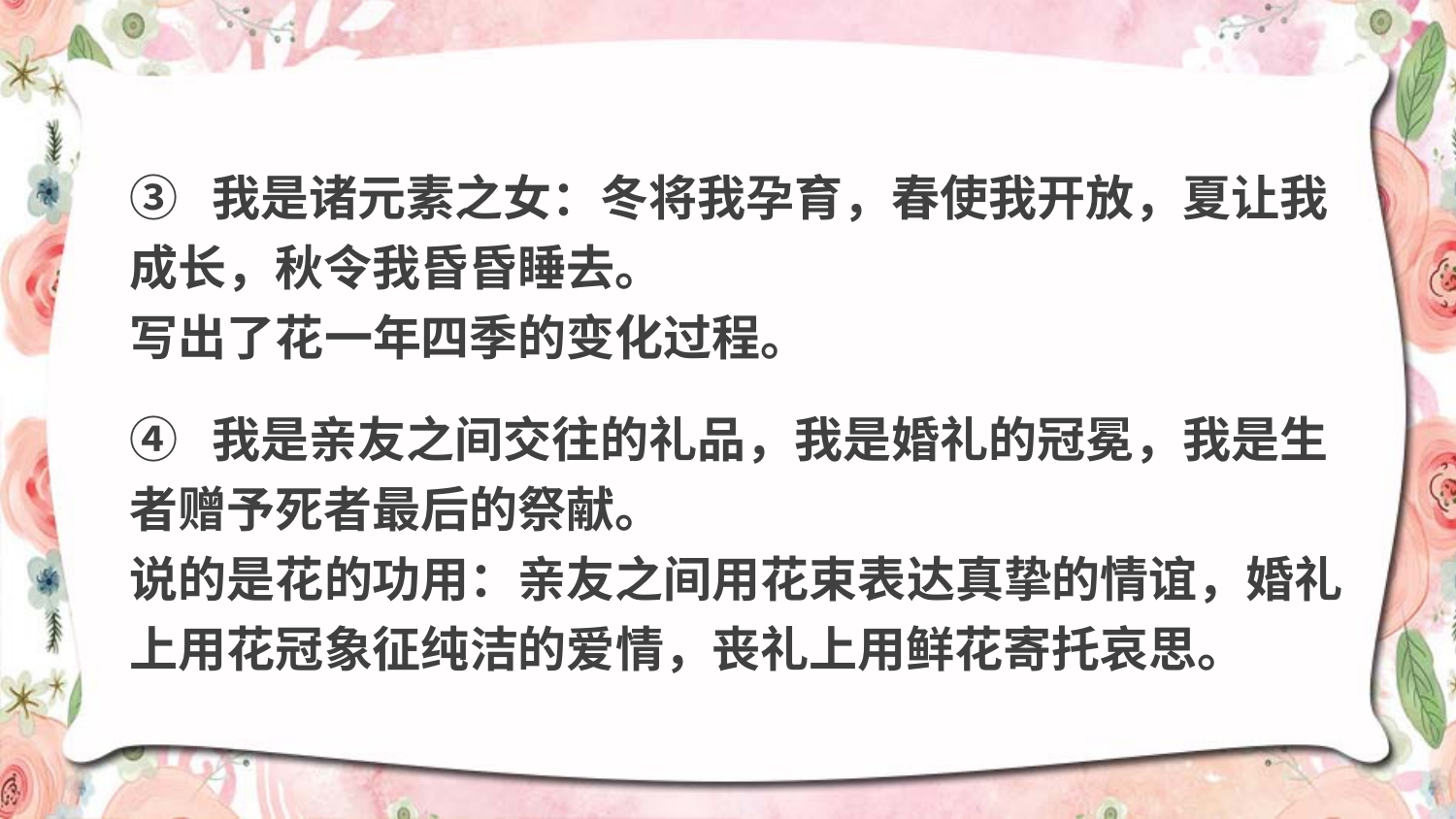

③  我是诸元素之女：冬将我孕育，春使我开放，夏让我成长，秋令我昏昏睡去。
写出了花一年四季的变化过程。
④  我是亲友之间交往的礼品，我是婚礼的冠冕，我是生者赠予死者最后的祭献。
说的是花的功用：亲友之间用花束表达真挚的情谊，婚礼上用花冠象征纯洁的爱情，丧礼上用鲜花寄托哀思。